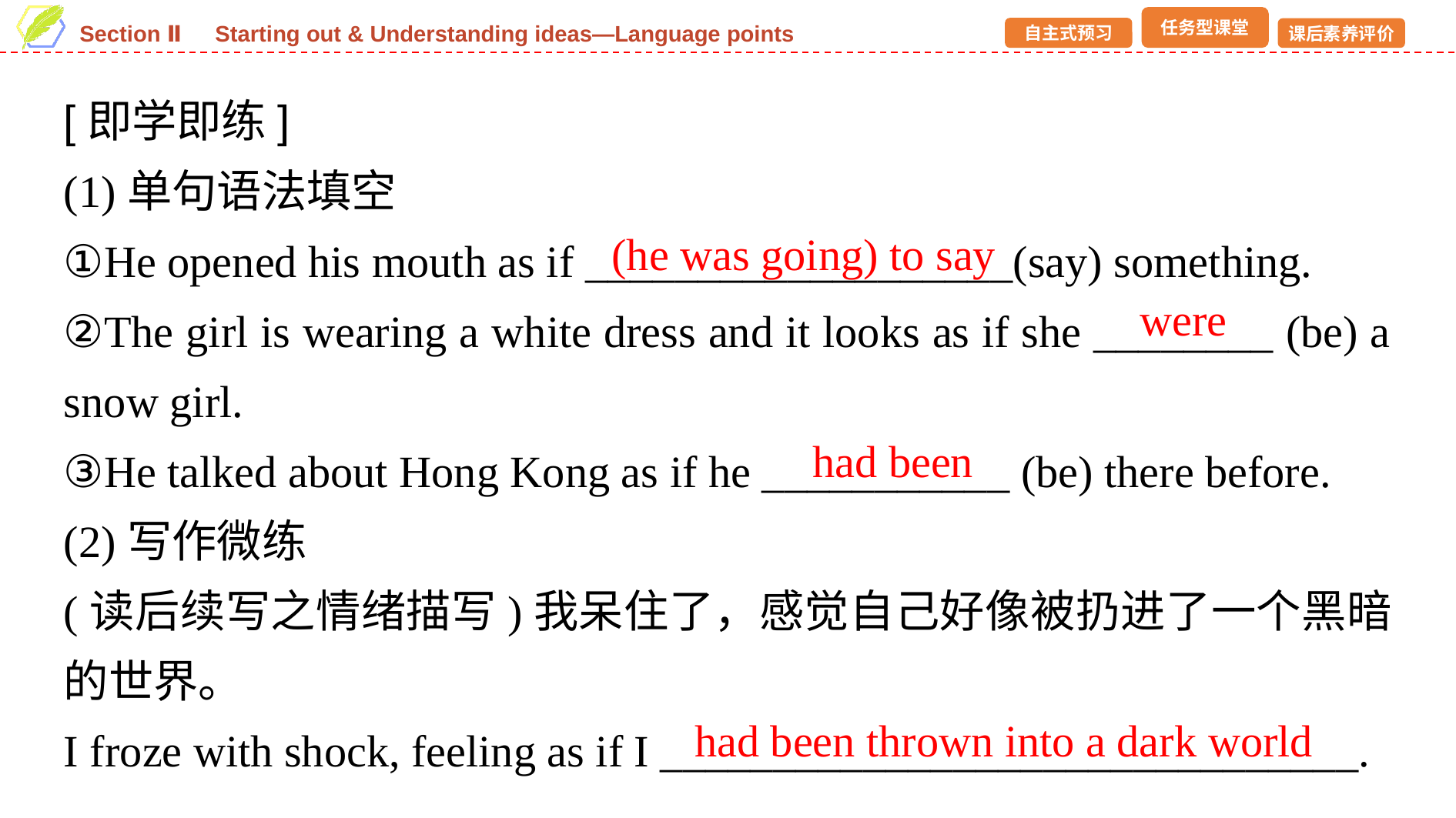

[即学即练]
(1)单句语法填空
①He opened his mouth as if ___________________(say) something.
②The girl is wearing a white dress and it looks as if she ________ (be) a snow girl.
③He talked about Hong Kong as if he ___________ (be) there before.
(2)写作微练
(读后续写之情绪描写)我呆住了，感觉自己好像被扔进了一个黑暗的世界。
I froze with shock, feeling as if I _______________________________.
(he was going) to say
were
had been
had been thrown into a dark world